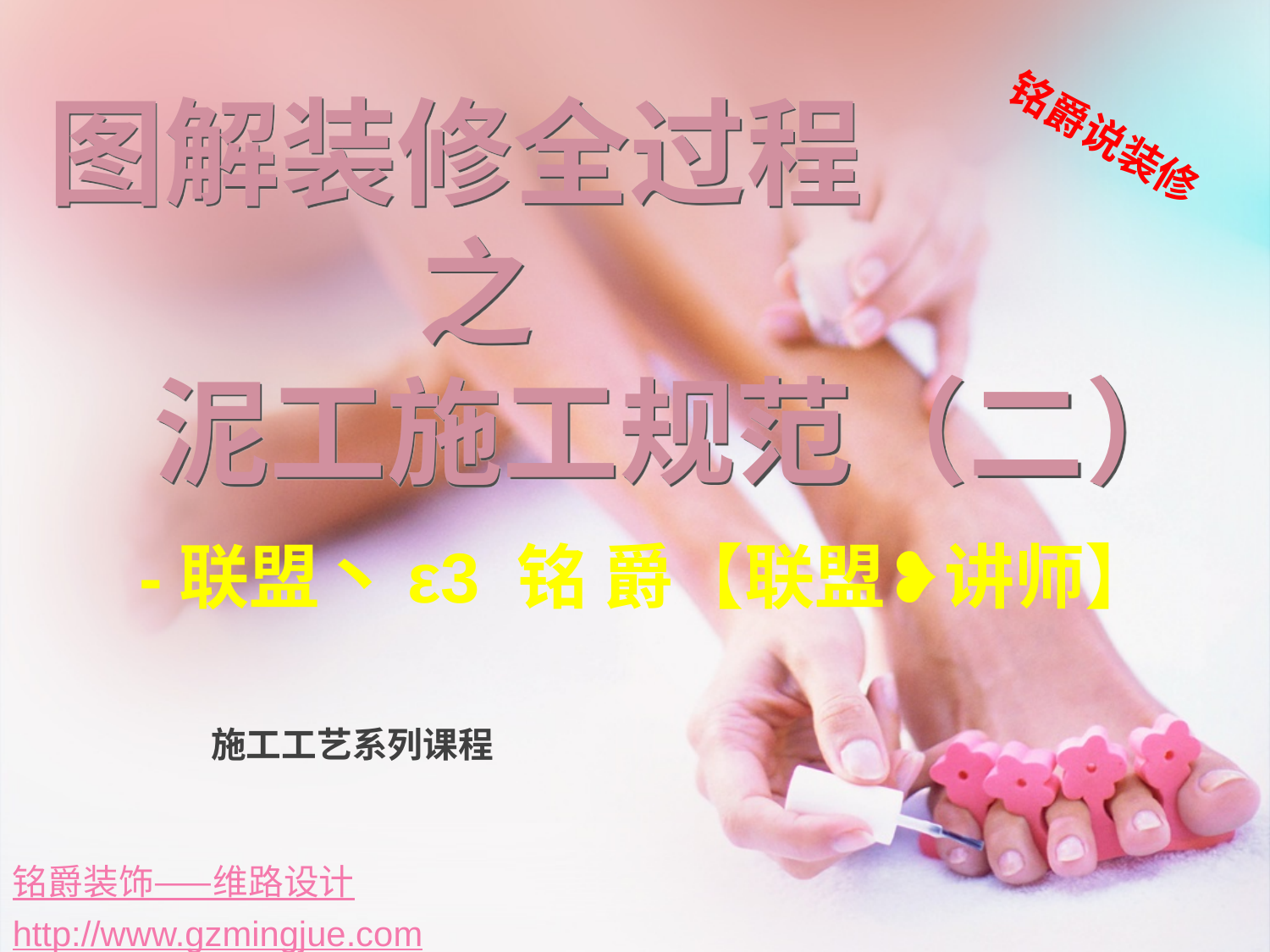

铭爵说装修
# 图解装修全过程 之 泥工施工规范（二）
-联盟丶ε3 铭 爵【联盟❥讲师】
施工工艺系列课程
铭爵装饰——维路设计http://www.gzmingjue.com